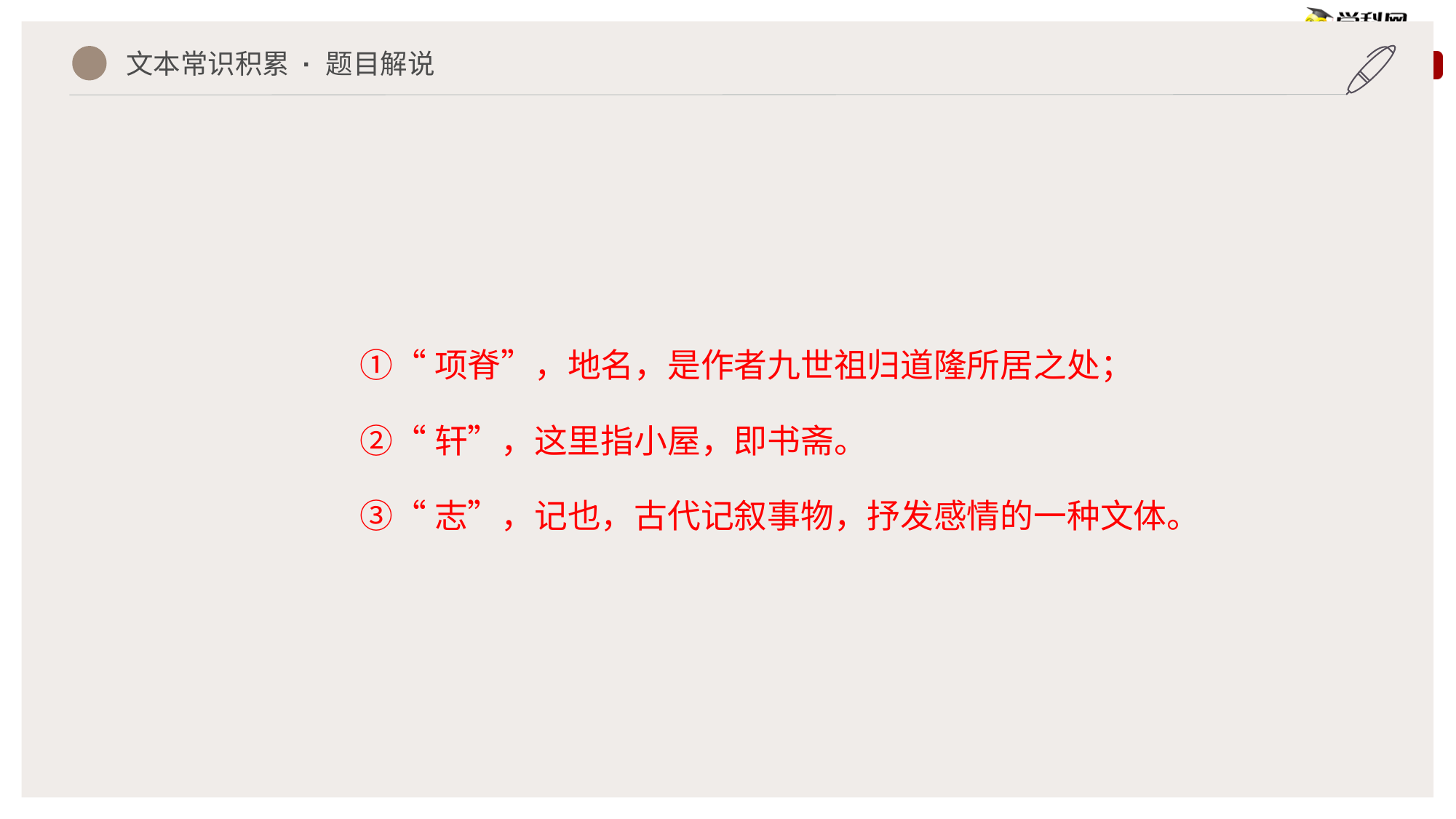

文本常识积累 · 题目解说

①“项脊”，地名，是作者九世祖归道隆所居之处；
②“轩”，这里指小屋，即书斋。
③“志”，记也，古代记叙事物，抒发感情的一种文体。